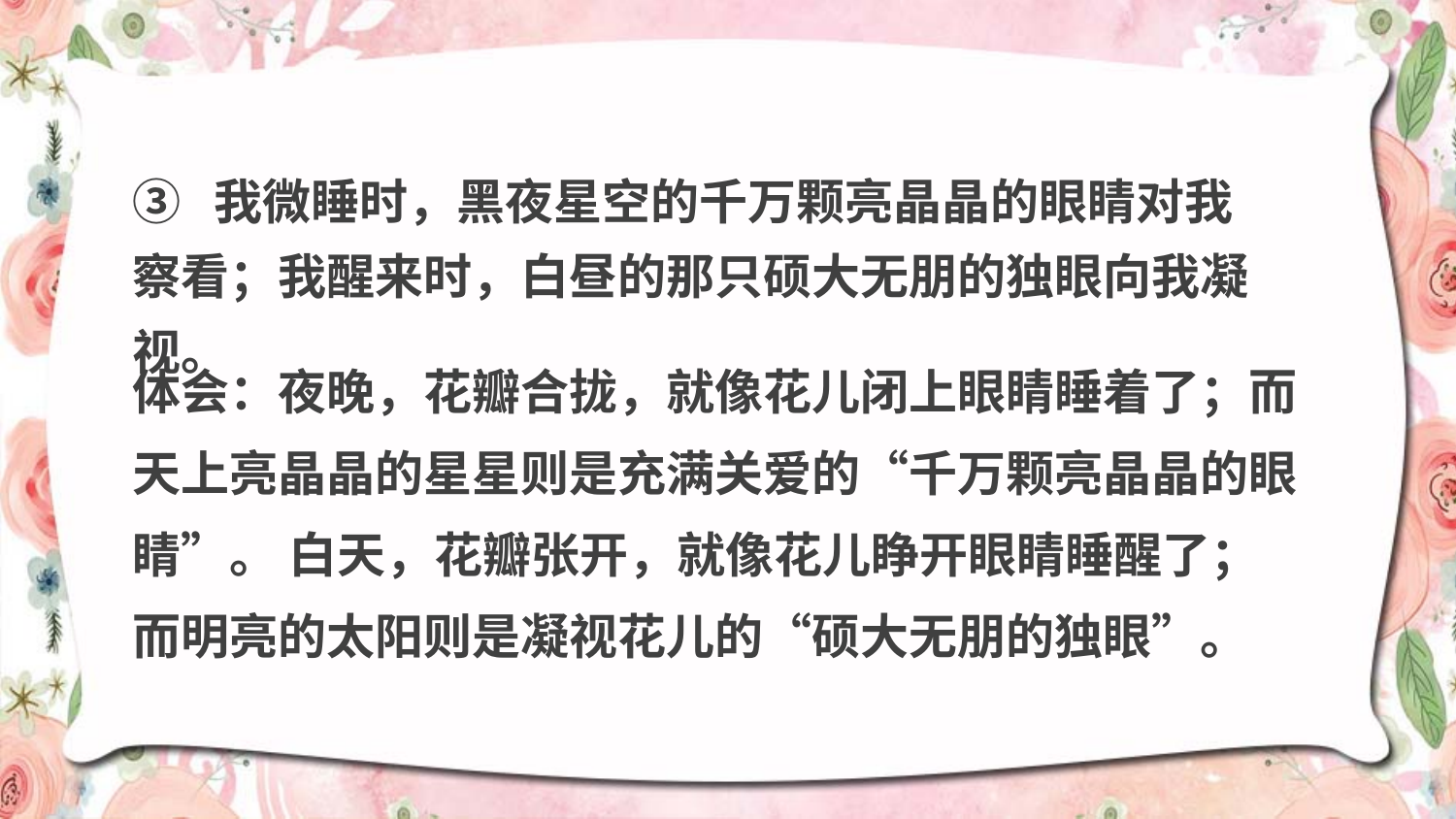

③  我微睡时，黑夜星空的千万颗亮晶晶的眼睛对我察看；我醒来时，白昼的那只硕大无朋的独眼向我凝视。
体会：夜晚，花瓣合拢，就像花儿闭上眼睛睡着了；而天上亮晶晶的星星则是充满关爱的“千万颗亮晶晶的眼睛”。 白天，花瓣张开，就像花儿睁开眼睛睡醒了；而明亮的太阳则是凝视花儿的“硕大无朋的独眼”。